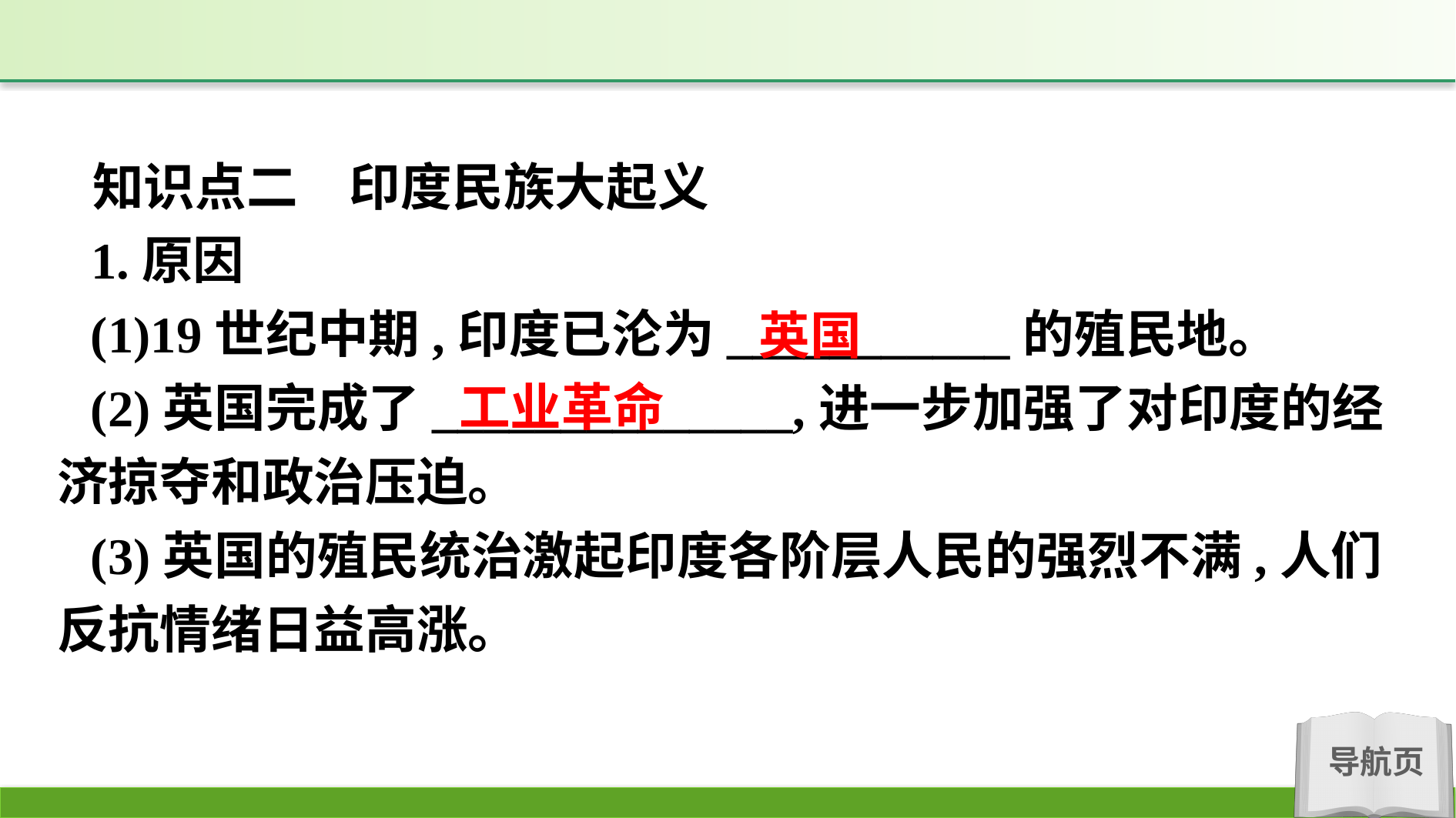

知识点二　印度民族大起义
1.原因
(1)19世纪中期,印度已沦为___________的殖民地。
(2)英国完成了______________,进一步加强了对印度的经济掠夺和政治压迫。
(3)英国的殖民统治激起印度各阶层人民的强烈不满,人们反抗情绪日益高涨。
英国
工业革命